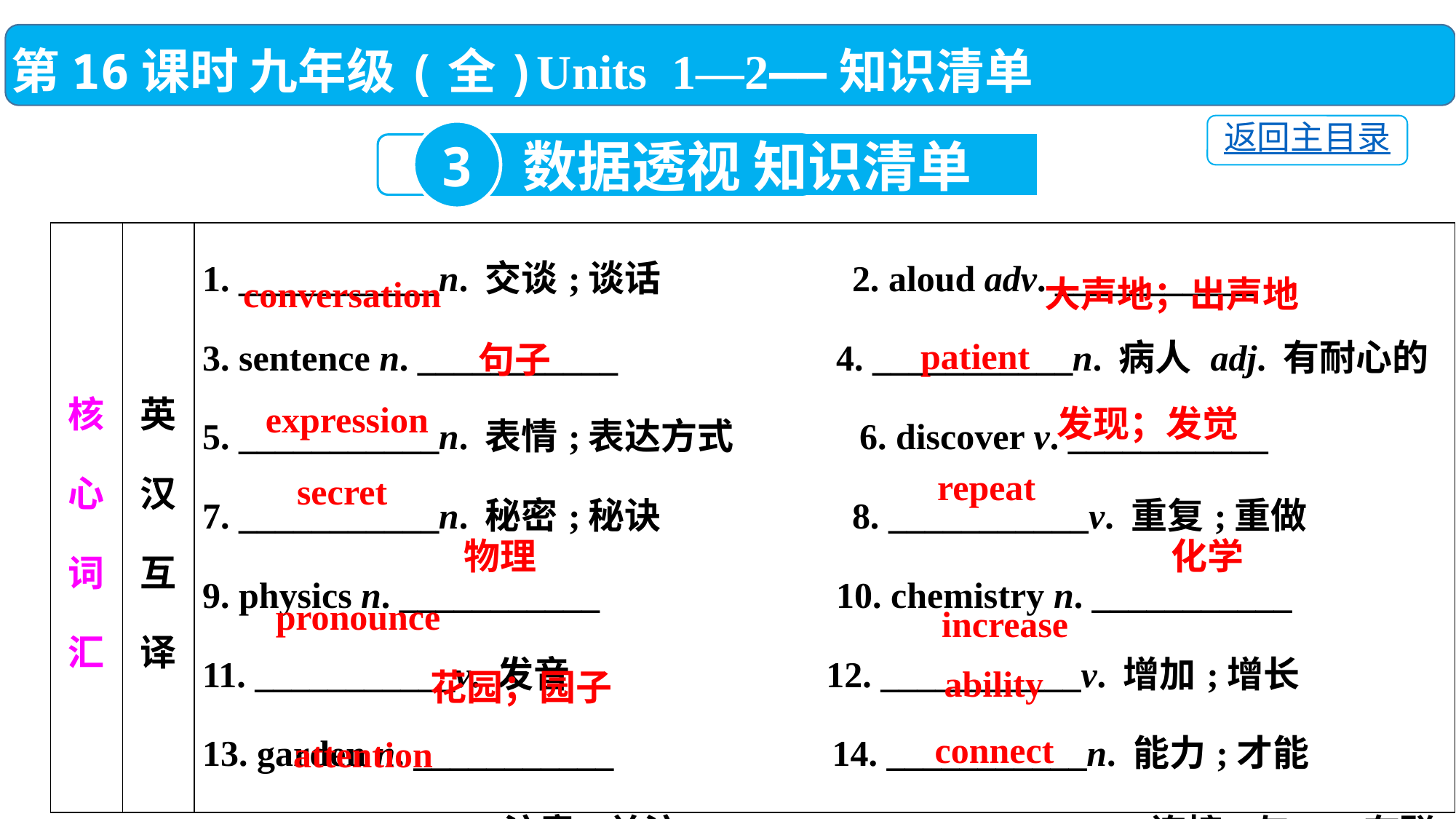

第16课时 九年级(全)Units  1—2——知识清单
返回主目录
3

数据透视 知识清单

| 核心词汇 | 英汉互译 | 1. \_\_\_\_\_\_\_\_\_\_\_n. 交谈;谈话 2. aloud adv. \_\_\_\_\_\_\_\_\_\_\_　　　 3. sentence n. \_\_\_\_\_\_\_\_\_\_\_ 4. \_\_\_\_\_\_\_\_\_\_\_n. 病人 adj. 有耐心的 5. \_\_\_\_\_\_\_\_\_\_\_n. 表情;表达方式 6. discover v. \_\_\_\_\_\_\_\_\_\_\_　　　 7. \_\_\_\_\_\_\_\_\_\_\_n. 秘密;秘诀 8. \_\_\_\_\_\_\_\_\_\_\_v. 重复;重做 9. physics n. \_\_\_\_\_\_\_\_\_\_\_ 10. chemistry n. \_\_\_\_\_\_\_\_\_\_\_　　　 11. \_\_\_\_\_\_\_\_\_\_\_v. 发音 12. \_\_\_\_\_\_\_\_\_\_\_v. 增加;增长 13. garden n. \_\_\_\_\_\_\_\_\_\_\_ 14. \_\_\_\_\_\_\_\_\_\_\_n. 能力;才能 15. \_\_\_\_\_\_\_\_\_\_\_n. 注意;关注 16. \_\_\_\_\_\_\_\_\_\_\_v. 连接;与……有联系 |
| --- | --- | --- |
大声地；出声地
conversation
patient
句子
expression
发现；发觉
repeat
secret
物理
化学
pronounce
increase
ability
花园；园子
connect
attention